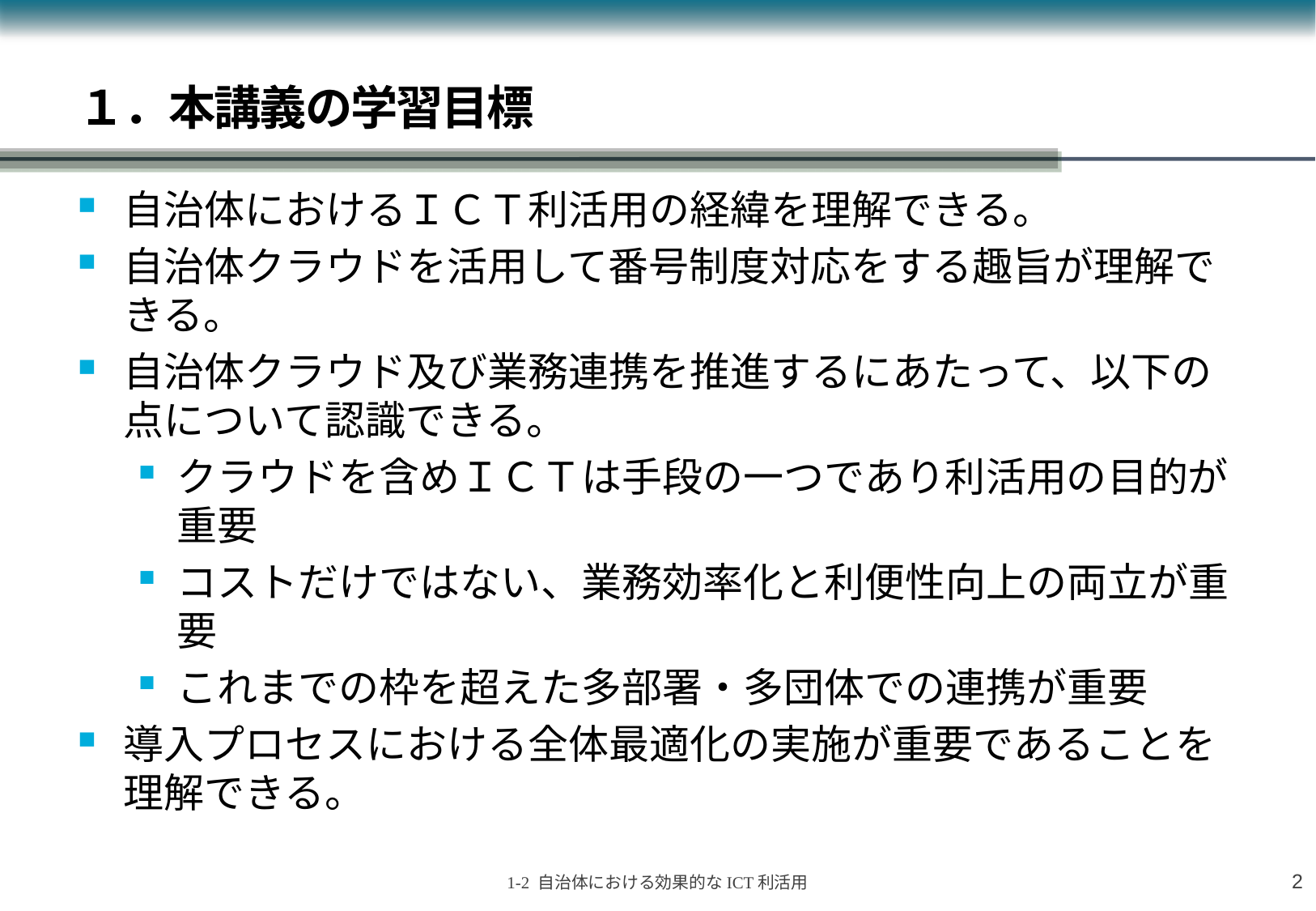

# １．本講義の学習目標
自治体におけるＩＣＴ利活用の経緯を理解できる。
自治体クラウドを活用して番号制度対応をする趣旨が理解できる。
自治体クラウド及び業務連携を推進するにあたって、以下の点について認識できる。
クラウドを含めＩＣＴは手段の一つであり利活用の目的が重要
コストだけではない、業務効率化と利便性向上の両立が重要
これまでの枠を超えた多部署・多団体での連携が重要
導入プロセスにおける全体最適化の実施が重要であることを理解できる。
2
1-2 自治体における効果的なICT利活用